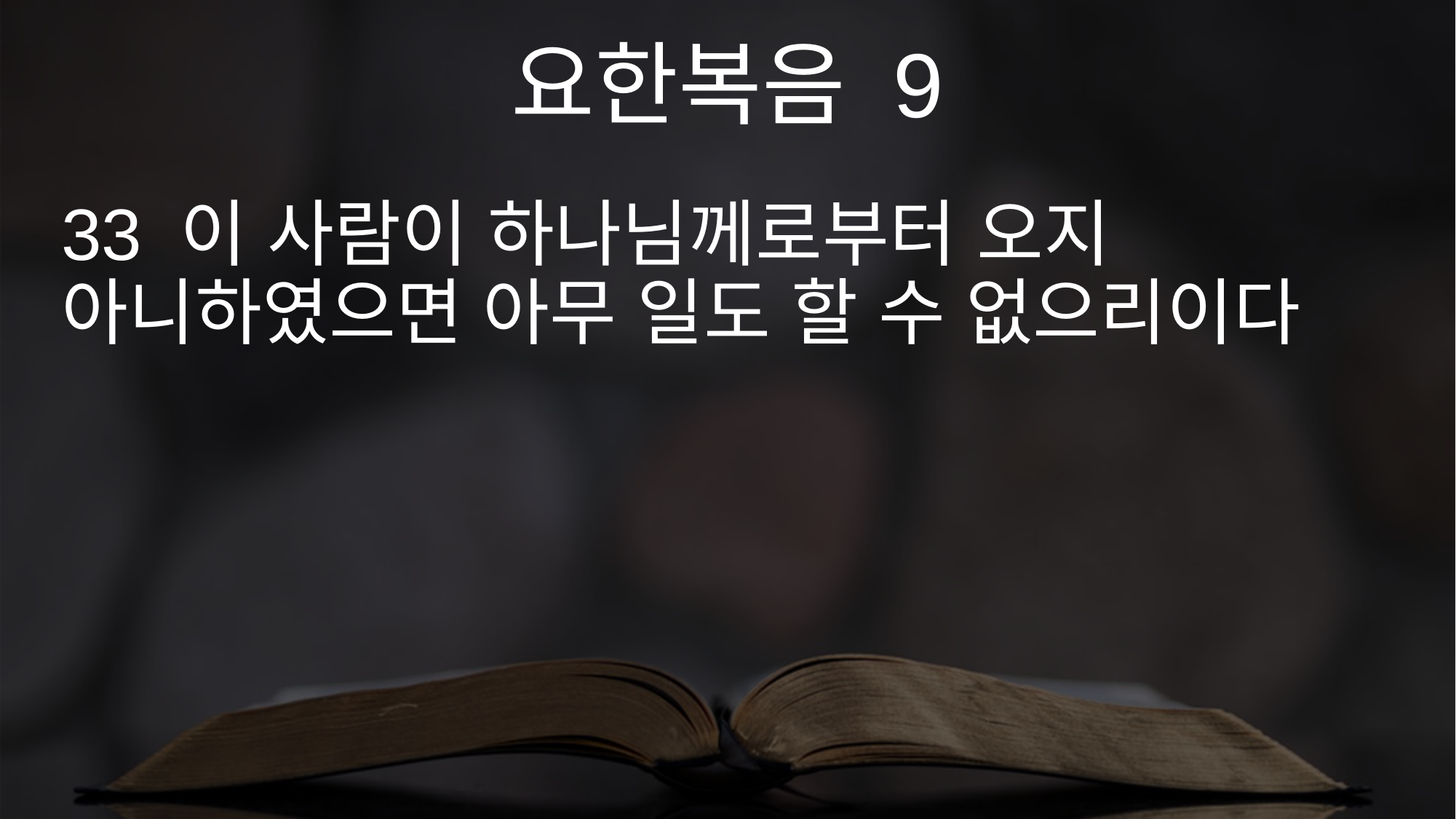

요한복음 9
33 이 사람이 하나님께로부터 오지 아니하였으면 아무 일도 할 수 없으리이다